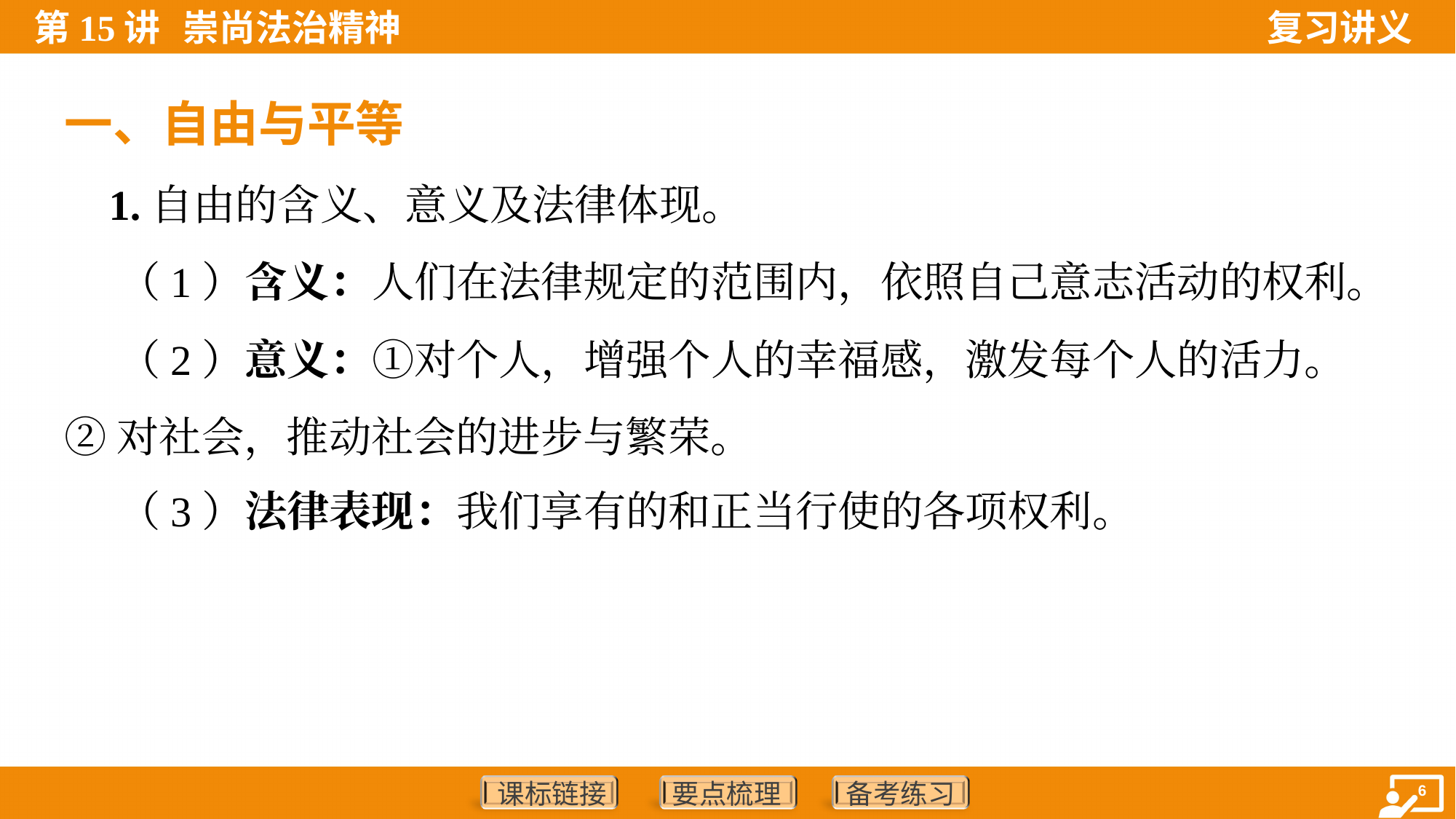

一、自由与平等
    1.自由的含义、意义及法律体现。
    （1）含义：人们在法律规定的范围内，依照自己意志活动的权利。
    （2）意义：①对个人，增强个人的幸福感，激发每个人的活力。
②对社会，推动社会的进步与繁荣。
    （3）法律表现：我们享有的和正当行使的各项权利。